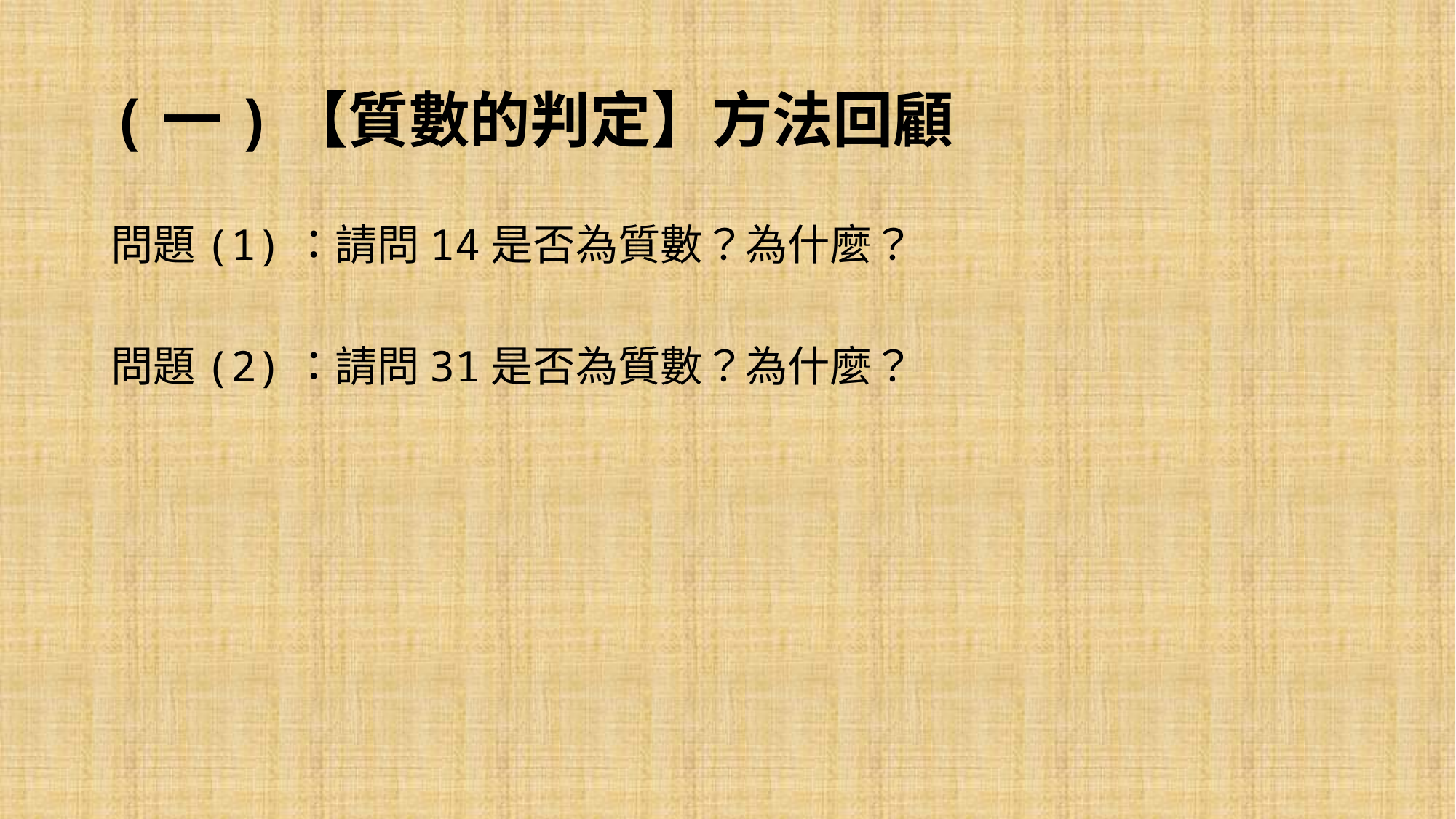

# (一)【質數的判定】方法回顧
問題(1)：請問14是否為質數？為什麼？

問題(2)：請問31是否為質數？為什麼？